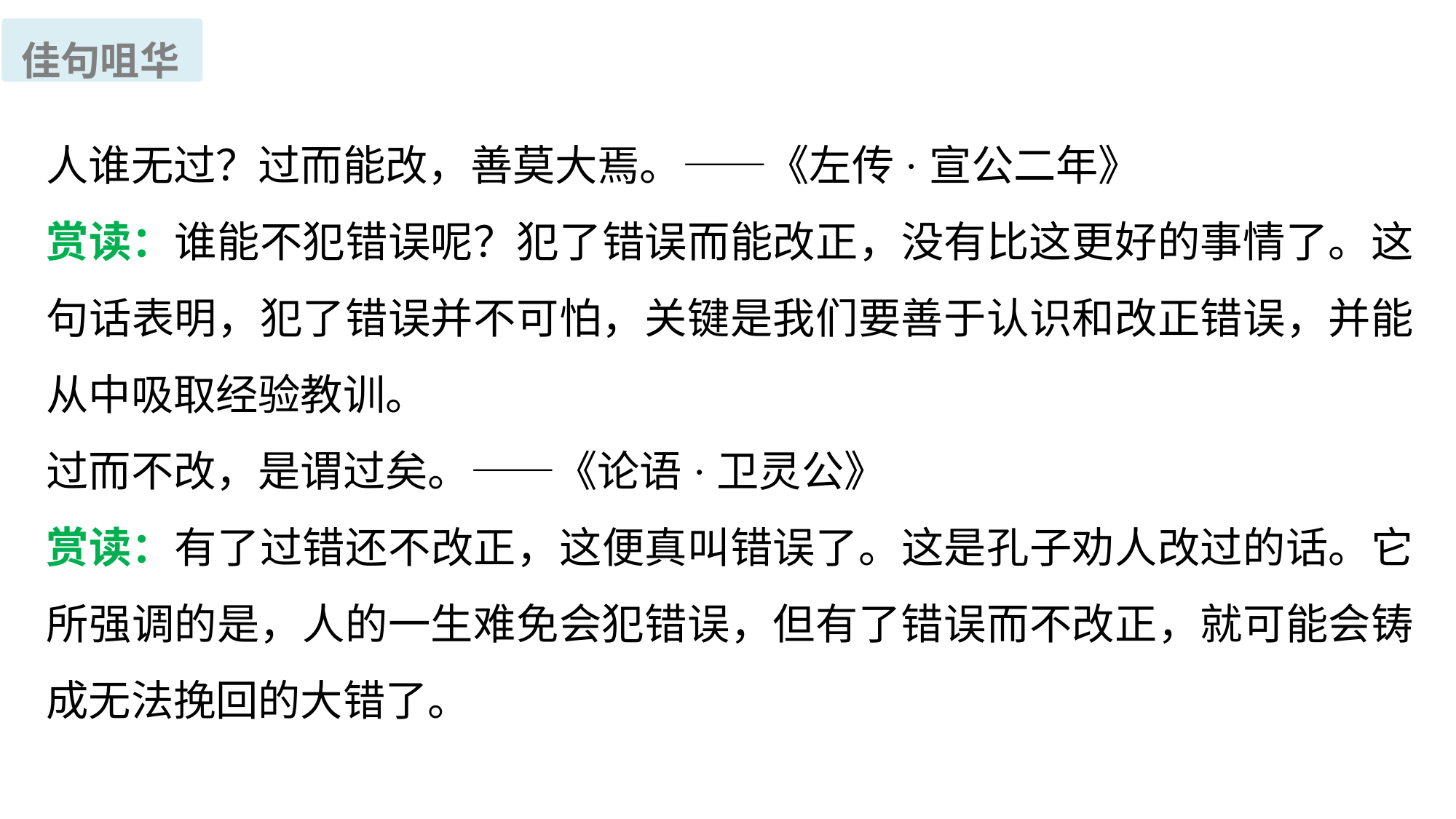

佳句咀华

人谁无过？过而能改，善莫大焉。——《左传·宣公二年》
赏读：谁能不犯错误呢？犯了错误而能改正，没有比这更好的事情了。这句话表明，犯了错误并不可怕，关键是我们要善于认识和改正错误，并能从中吸取经验教训。
过而不改，是谓过矣。——《论语·卫灵公》
赏读：有了过错还不改正，这便真叫错误了。这是孔子劝人改过的话。它所强调的是，人的一生难免会犯错误，但有了错误而不改正，就可能会铸成无法挽回的大错了。